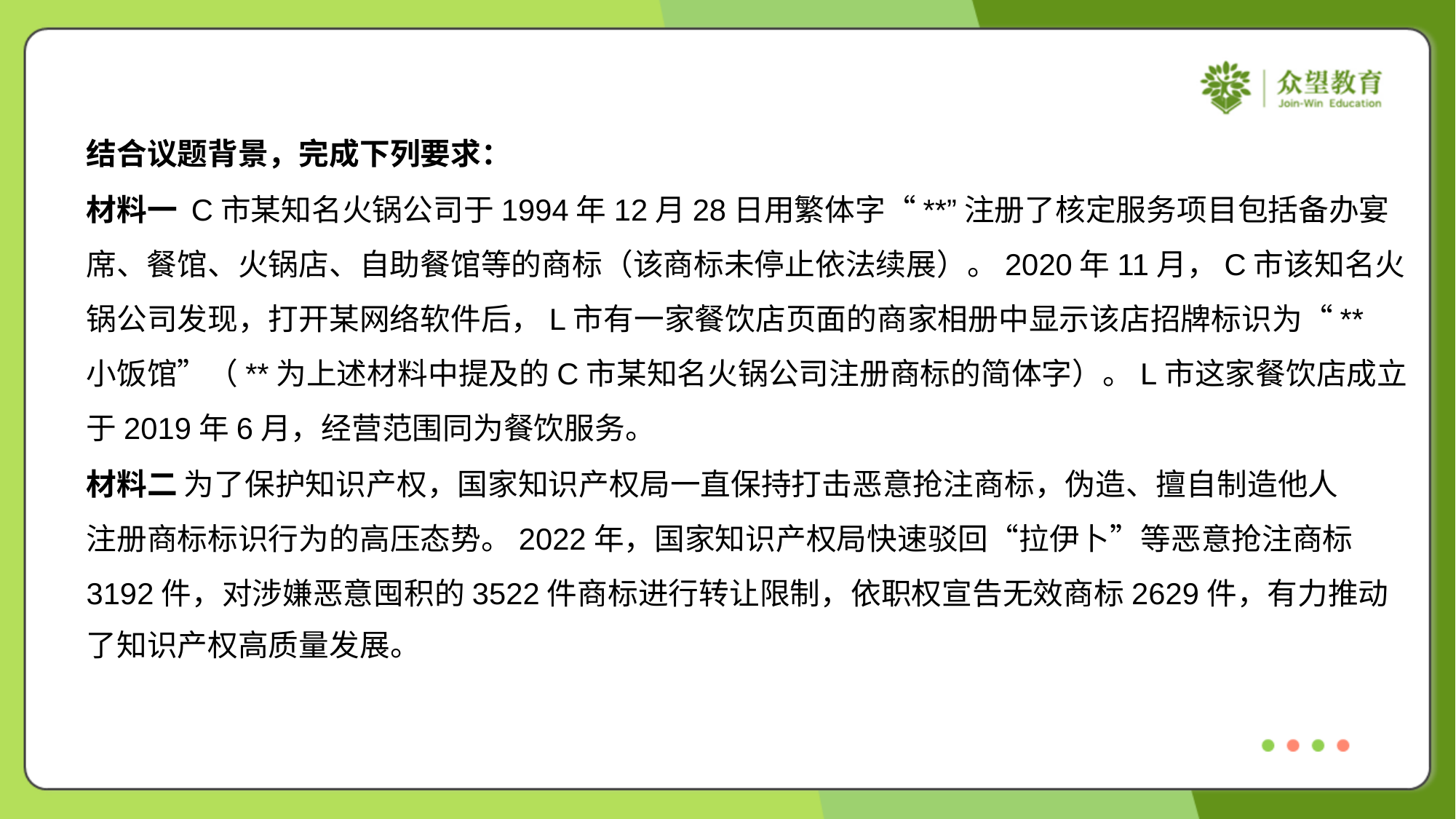

结合议题背景，完成下列要求：
材料一 C市某知名火锅公司于1994年12月28日用繁体字“**”注册了核定服务项目包括备办宴
席、餐馆、火锅店、自助餐馆等的商标（该商标未停止依法续展）。2020年11月，C市该知名火
锅公司发现，打开某网络软件后，L市有一家餐饮店页面的商家相册中显示该店招牌标识为“**
小饭馆”（**为上述材料中提及的C市某知名火锅公司注册商标的简体字）。L市这家餐饮店成立
于2019年6月，经营范围同为餐饮服务。
材料二 为了保护知识产权，国家知识产权局一直保持打击恶意抢注商标，伪造、擅自制造他人
注册商标标识行为的高压态势。2022年，国家知识产权局快速驳回“拉伊卜”等恶意抢注商标
3192件，对涉嫌恶意囤积的3522件商标进行转让限制，依职权宣告无效商标2629件，有力推动
了知识产权高质量发展。